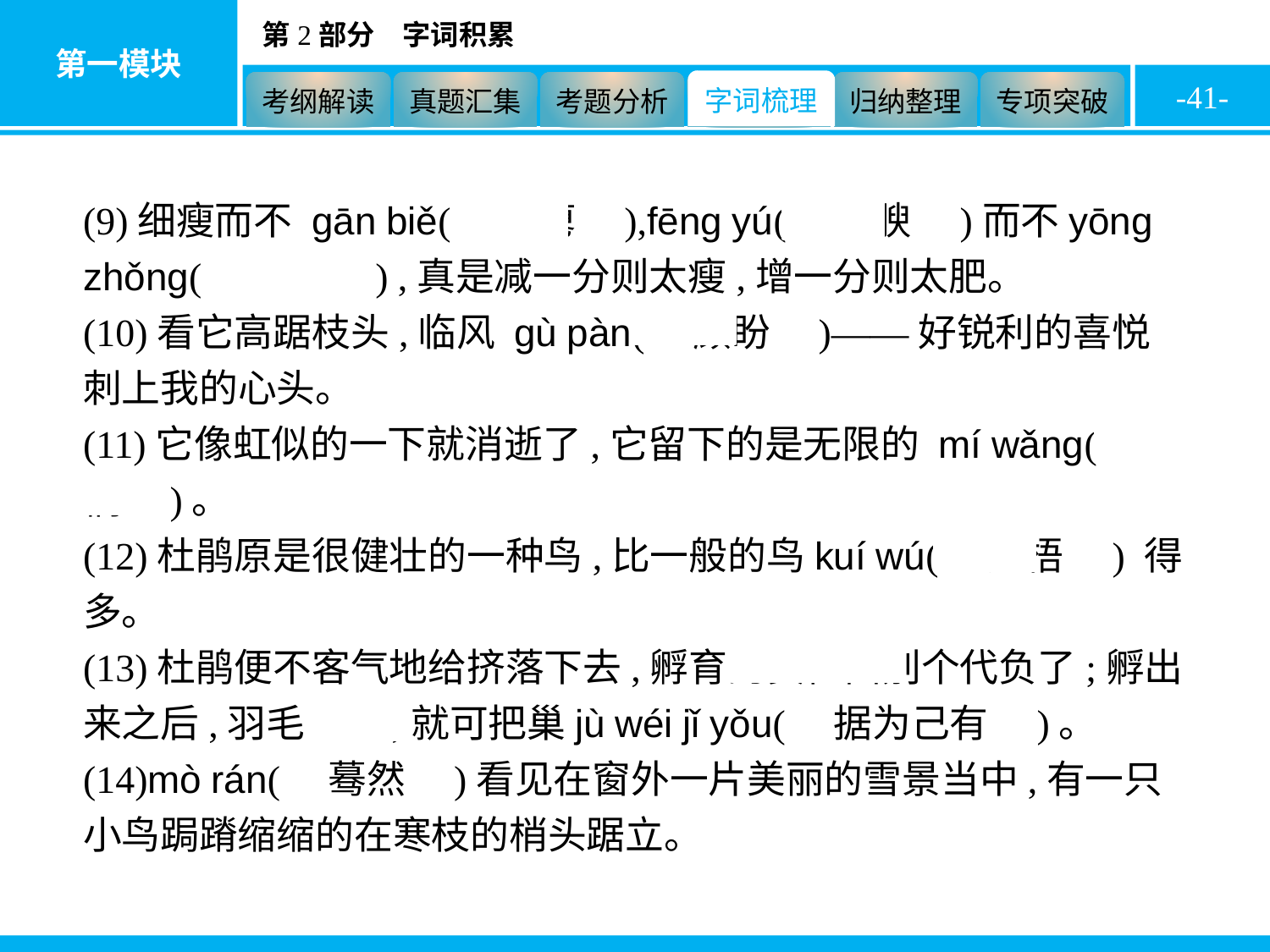

-41-
(9)细瘦而不 gān biě(　干瘪　),fēng yú(　丰腴　)而不yōng zhǒng(　臃肿　) ,真是减一分则太瘦,增一分则太肥。
(10)看它高踞枝头,临风 gù pàn(　顾盼　)——好锐利的喜悦刺上我的心头。
(11)它像虹似的一下就消逝了,它留下的是无限的 mí wǎng(　迷惘　)。
(12)杜鹃原是很健壮的一种鸟,比一般的鸟kuí wú(　魁梧　) 得多。
(13)杜鹃便不客气地给挤落下去,孵育的责任由别个代负了;孵出来之后,羽毛渐丰,就可把巢jù wéi jǐ yǒu(　据为己有　)。
(14)mò rán(　蓦然　)看见在窗外一片美丽的雪景当中,有一只小鸟跼蹐缩缩的在寒枝的梢头踞立。